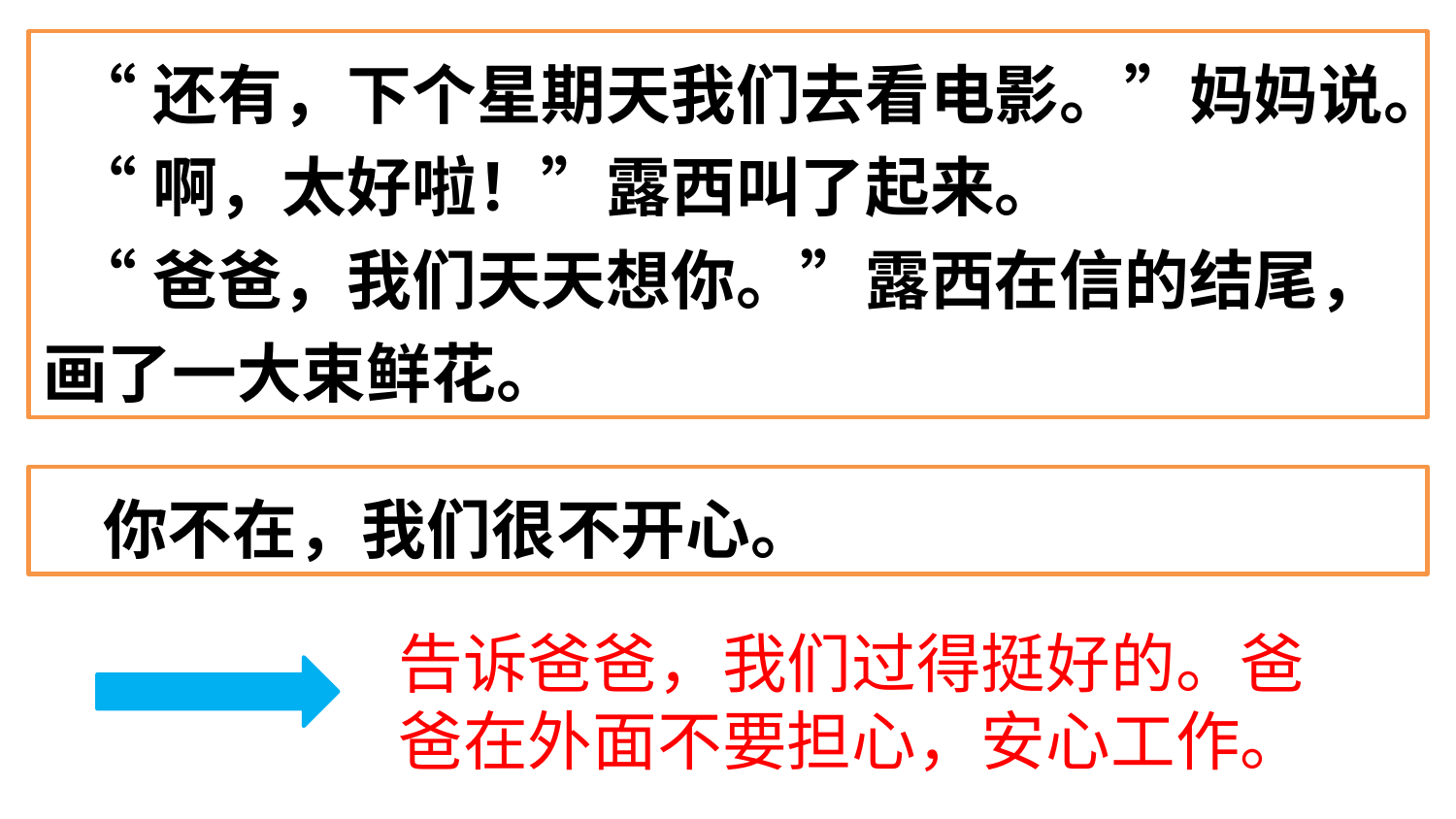

“还有，下个星期天我们去看电影。”妈妈说。
  “啊，太好啦！”露西叫了起来。
  “爸爸，我们天天想你。”露西在信的结尾，画了一大束鲜花。
   你不在，我们很不开心。
告诉爸爸，我们过得挺好的。爸爸在外面不要担心，安心工作。